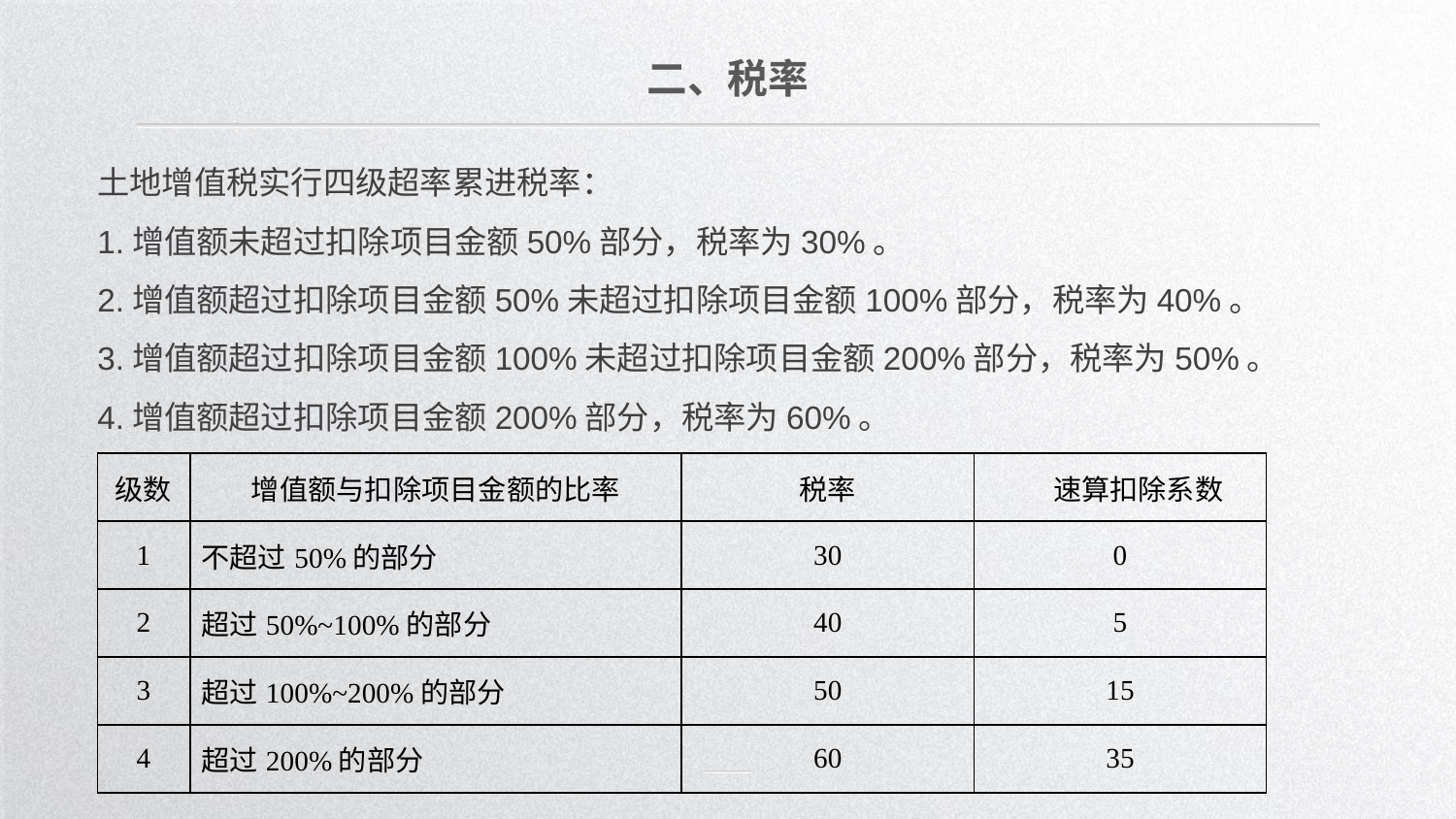

二、税率
土地增值税实行四级超率累进税率：
1.增值额未超过扣除项目金额50%部分，税率为30%。
2.增值额超过扣除项目金额50%未超过扣除项目金额100%部分，税率为40%。
3.增值额超过扣除项目金额100%未超过扣除项目金额200%部分，税率为50%。
4.增值额超过扣除项目金额200%部分，税率为60%。

| 级数 | 增值额与扣除项目金额的比率 | 税率 | 速算扣除系数 |
| --- | --- | --- | --- |
| 1 | 不超过50%的部分 | 30 | 0 |
| 2 | 超过50%~100%的部分 | 40 | 5 |
| 3 | 超过100%~200%的部分 | 50 | 15 |
| 4 | 超过200%的部分 | 60 | 35 |